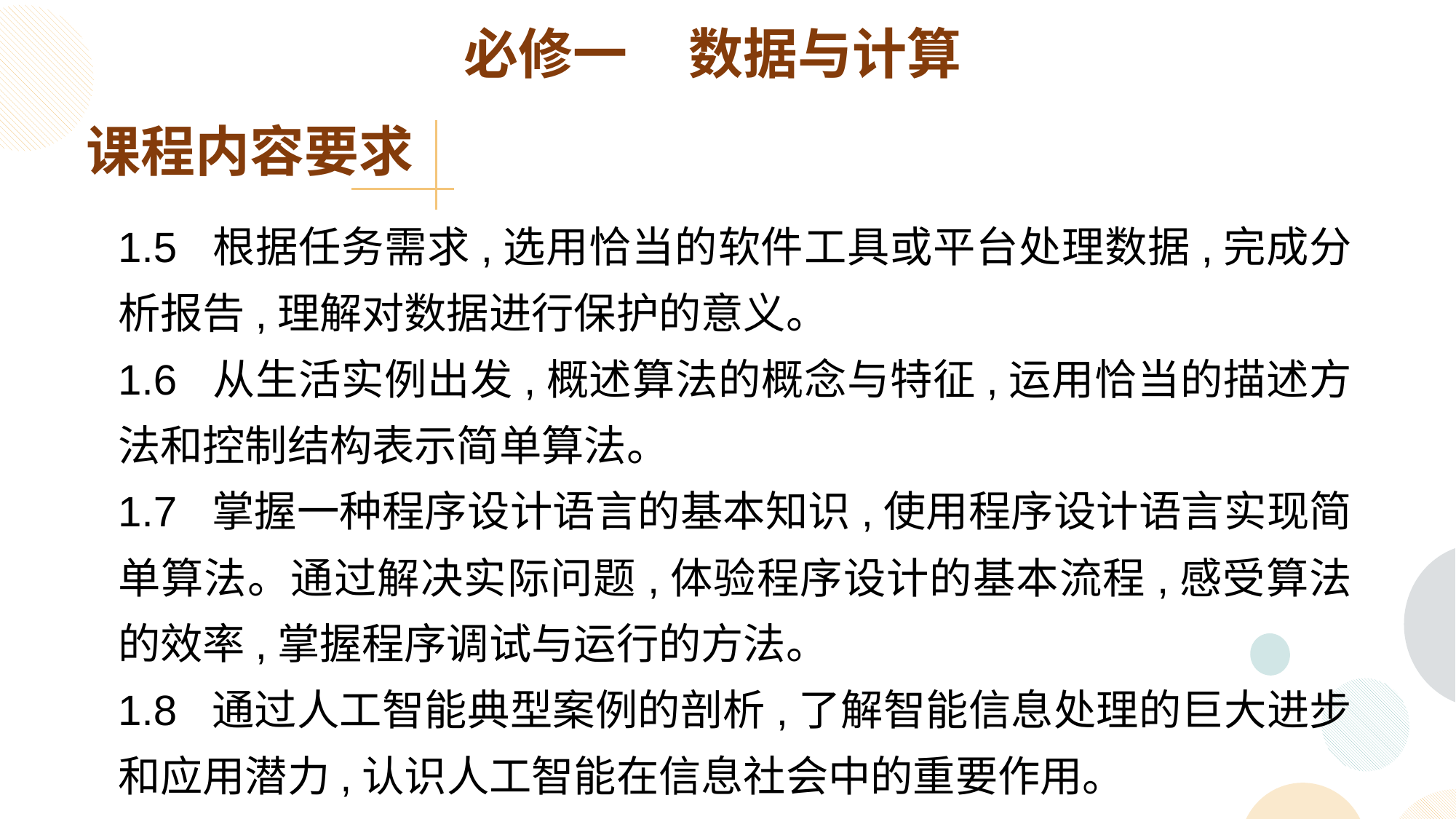

必修一     数据与计算
课程内容要求
1.5  根据任务需求,选用恰当的软件工具或平台处理数据,完成分析报告,理解对数据进行保护的意义。
1.6  从生活实例出发,概述算法的概念与特征,运用恰当的描述方法和控制结构表示简单算法。
1.7  掌握一种程序设计语言的基本知识,使用程序设计语言实现简单算法。通过解决实际问题,体验程序设计的基本流程,感受算法的效率,掌握程序调试与运行的方法。
1.8  通过人工智能典型案例的剖析,了解智能信息处理的巨大进步和应用潜力,认识人工智能在信息社会中的重要作用。